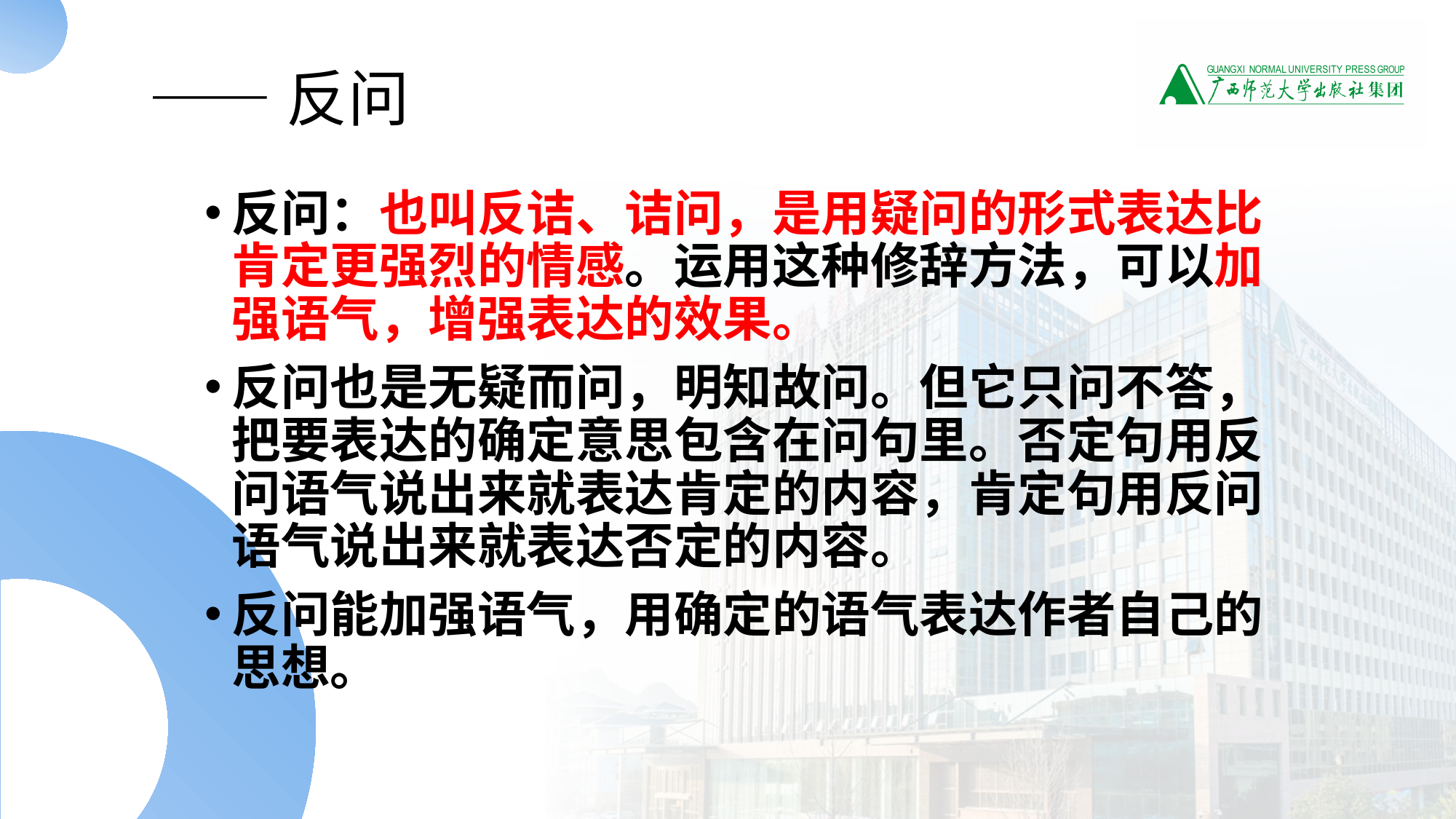

# ——反问
反问：也叫反诘、诘问，是用疑问的形式表达比肯定更强烈的情感。运用这种修辞方法，可以加强语气，增强表达的效果。
反问也是无疑而问，明知故问。但它只问不答，把要表达的确定意思包含在问句里。否定句用反问语气说出来就表达肯定的内容，肯定句用反问语气说出来就表达否定的内容。
反问能加强语气，用确定的语气表达作者自己的思想。